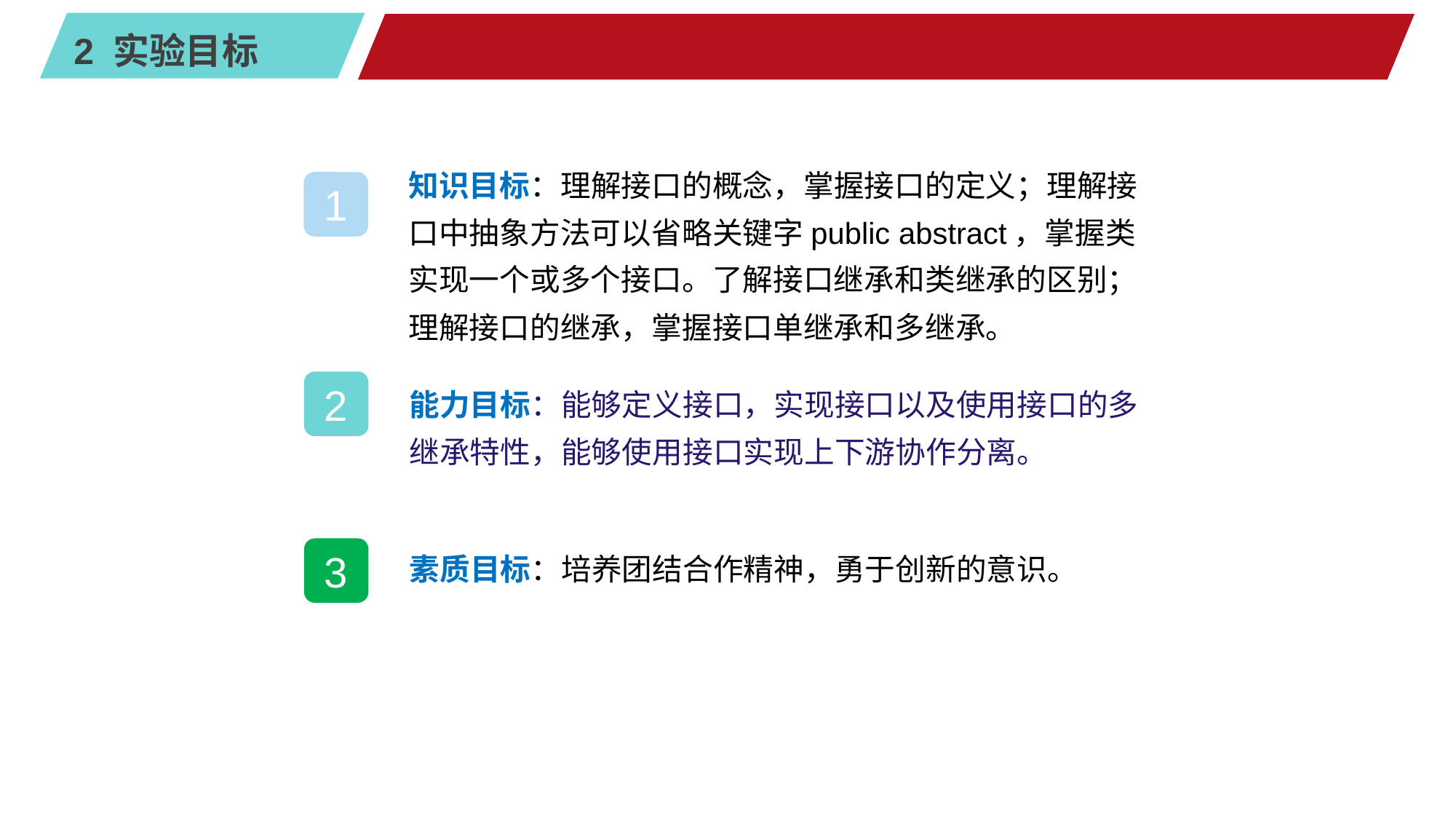

#

知识目标：理解接口的概念，掌握接口的定义；理解接口中抽象方法可以省略关键字public abstract，掌握类实现一个或多个接口。了解接口继承和类继承的区别；理解接口的继承，掌握接口单继承和多继承。
1
能力目标：能够定义接口，实现接口以及使用接口的多继承特性，能够使用接口实现上下游协作分离。
2
素质目标：培养团结合作精神，勇于创新的意识。
3